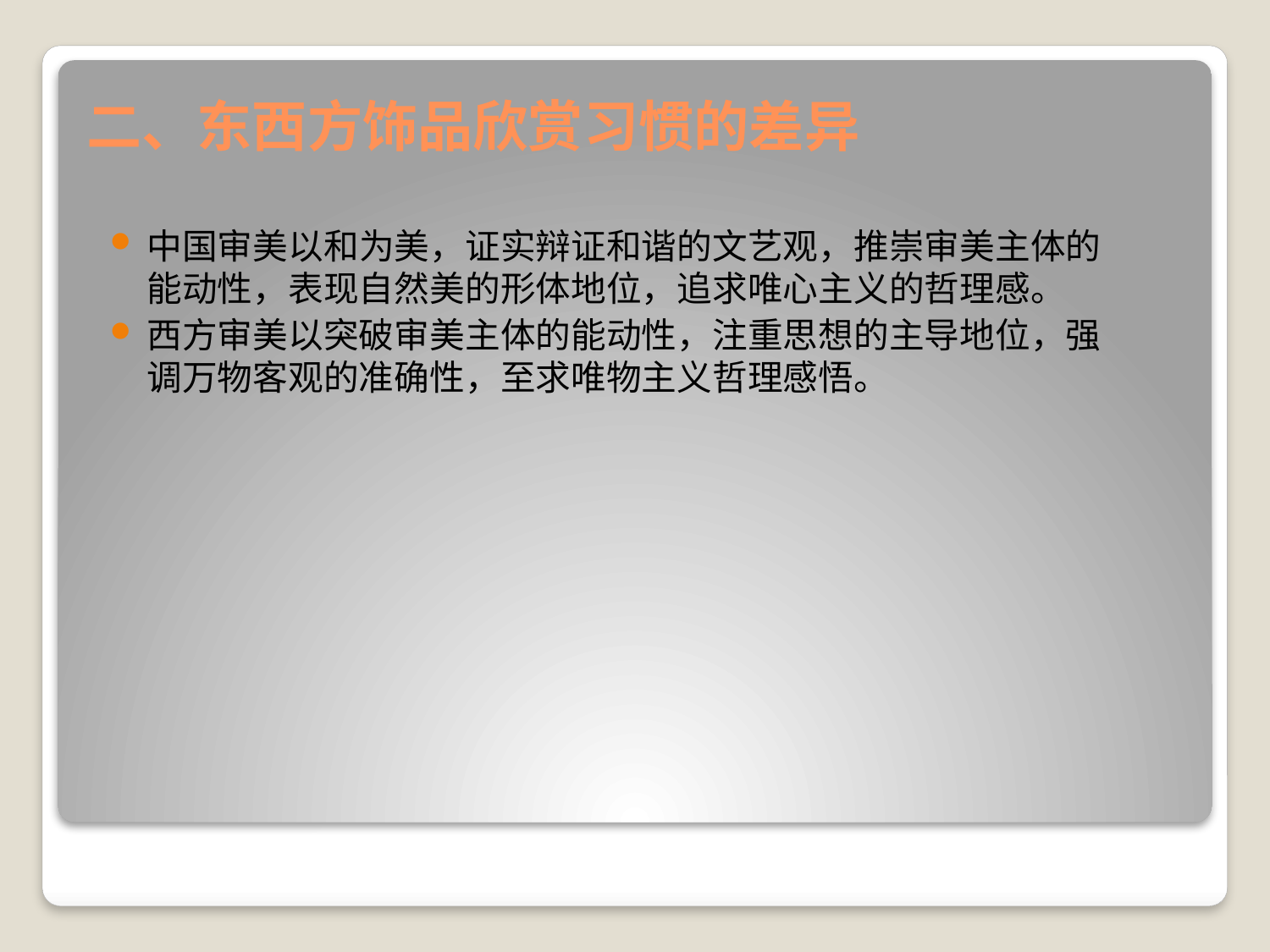

# 二、东西方饰品欣赏习惯的差异
中国审美以和为美，证实辩证和谐的文艺观，推崇审美主体的能动性，表现自然美的形体地位，追求唯心主义的哲理感。
西方审美以突破审美主体的能动性，注重思想的主导地位，强调万物客观的准确性，至求唯物主义哲理感悟。